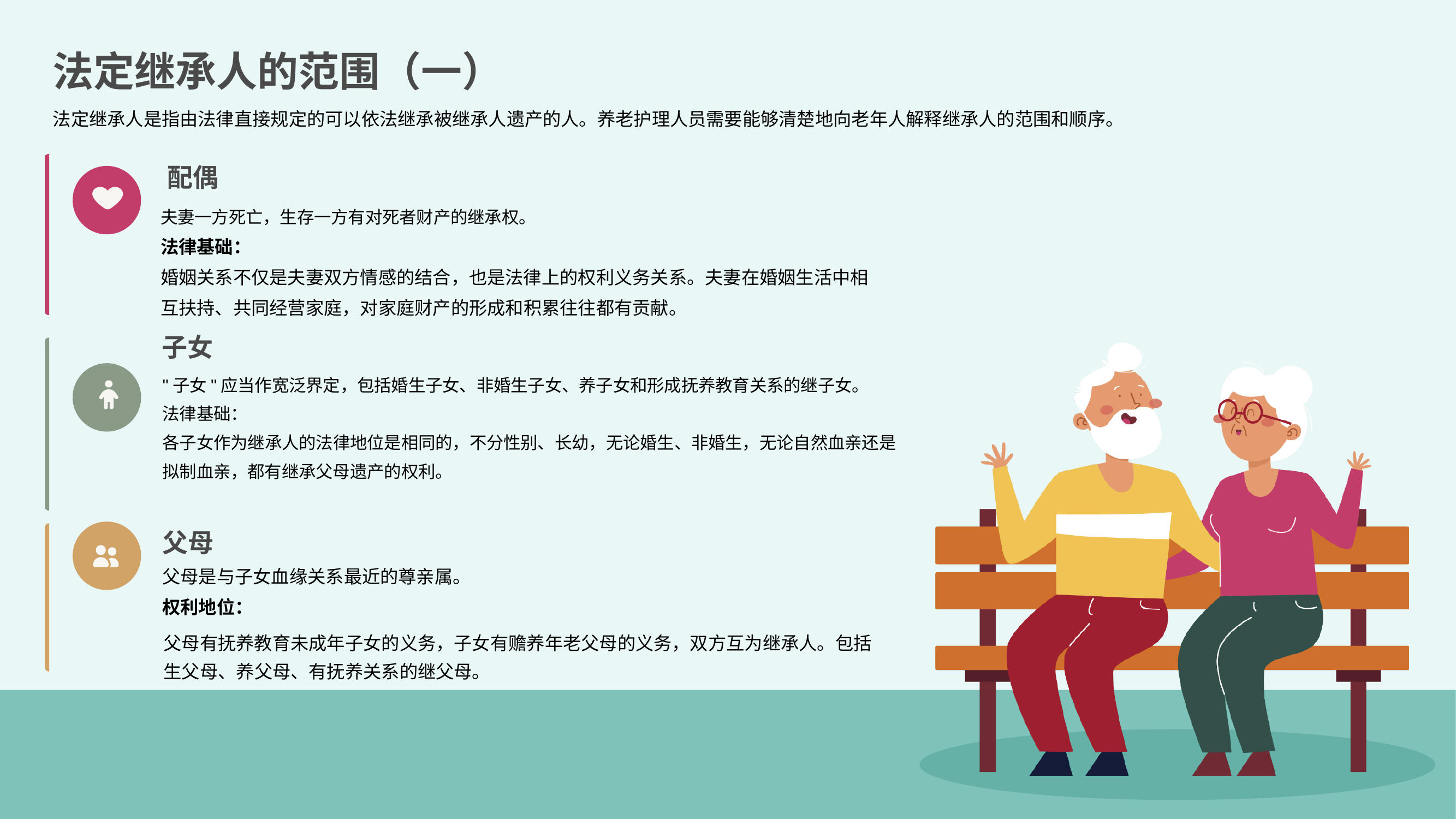

法定继承人的范围（一）
法定继承人是指由法律直接规定的可以依法继承被继承人遗产的人。养老护理人员需要能够清楚地向老年人解释继承人的范围和顺序。

配偶

夫妻一方死亡，生存一方有对死者财产的继承权。
法律基础：
婚姻关系不仅是夫妻双方情感的结合，也是法律上的权利义务关系。夫妻在婚姻生活中相互扶持、共同经营家庭，对家庭财产的形成和积累往往都有贡献。

子女

"子女"应当作宽泛界定，包括婚生子女、非婚生子女、养子女和形成抚养教育关系的继子女。
法律基础：
各子女作为继承人的法律地位是相同的，不分性别、长幼，无论婚生、非婚生，无论自然血亲还是拟制血亲，都有继承父母遗产的权利。

父母

父母是与子女血缘关系最近的尊亲属。
权利地位：

父母有抚养教育未成年子女的义务，子女有赡养年老父母的义务，双方互为继承人。包括生父母、养父母、有抚养关系的继父母。